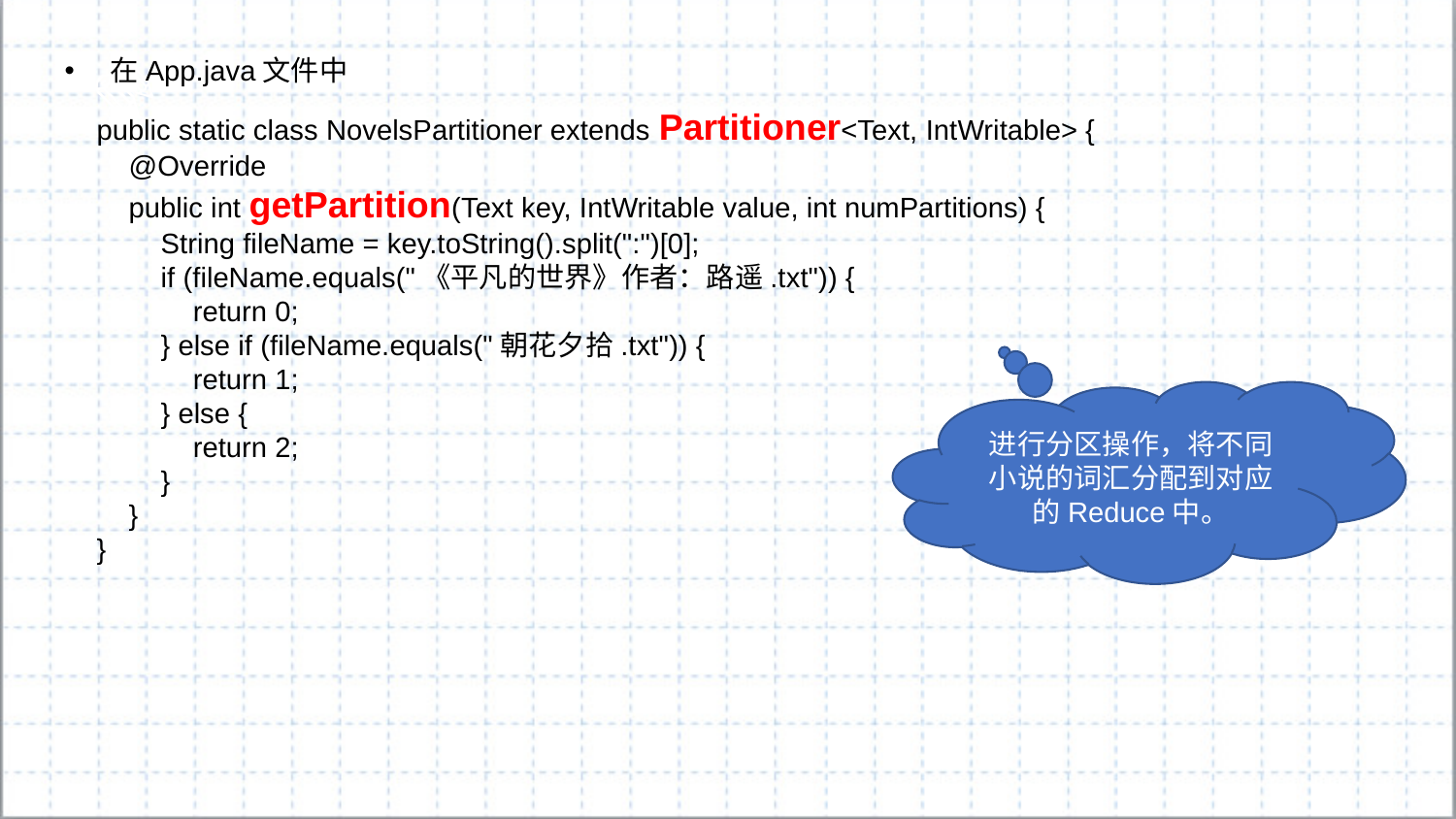

在App.java文件中
    public static class NovelsPartitioner extends Partitioner<Text, IntWritable> {
        @Override
        public int getPartition(Text key, IntWritable value, int numPartitions) {
            String fileName = key.toString().split(":")[0];
            if (fileName.equals("《平凡的世界》作者：路遥.txt")) {
                return 0;
            } else if (fileName.equals("朝花夕拾.txt")) {
                return 1;
            } else {
                return 2;
            }
        }
    }
进行分区操作，将不同小说的词汇分配到对应的Reduce中。